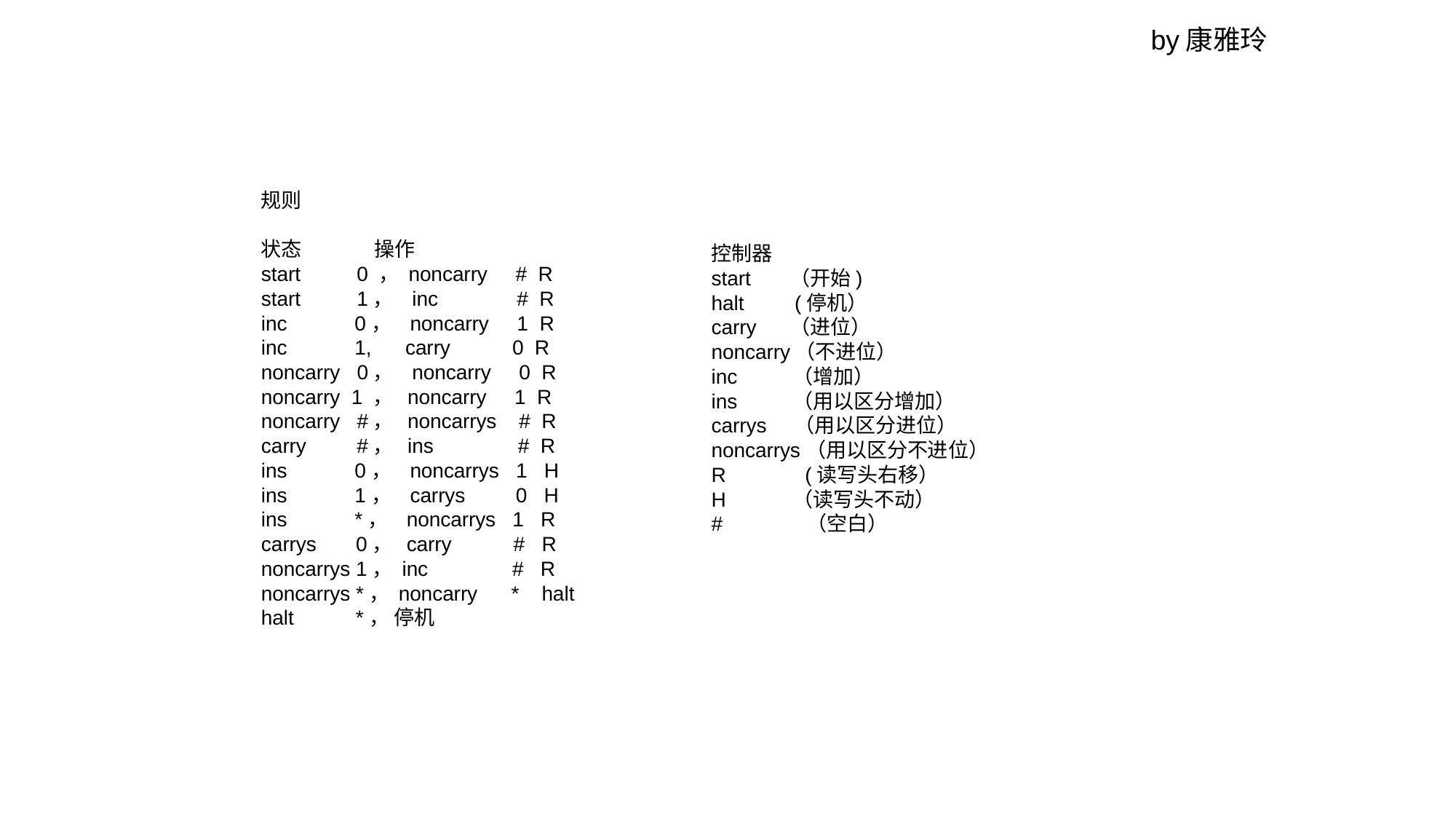

by康雅玲
规则

状态                操作
start          0 ， noncarry     #  R
start          1，   inc              #  R
inc            0，   noncarry     1  R
inc            1,      carry           0  R
noncarry   0，   noncarry     0  R
noncarry  1 ，  noncarry     1  R
noncarry   #，  noncarrys    #  R
carry         #，  ins               #  R
ins            0，   noncarrys   1   H
ins            1，   carrys         0   H
ins            *，   noncarrys   1   R
carrys       0，  carry           #   R
noncarrys 1， inc               #   R
noncarrys *， noncarry      *    halt
halt           *， 停机

控制器
start      （开始)
halt         (停机）
carry     （进位）
noncarry（不进位）
inc         （增加）
ins         （用以区分增加）
carrys    （用以区分进位）
noncarrys（用以区分不进位）
R              (读写头右移）
H           （读写头不动）
#              （空白）